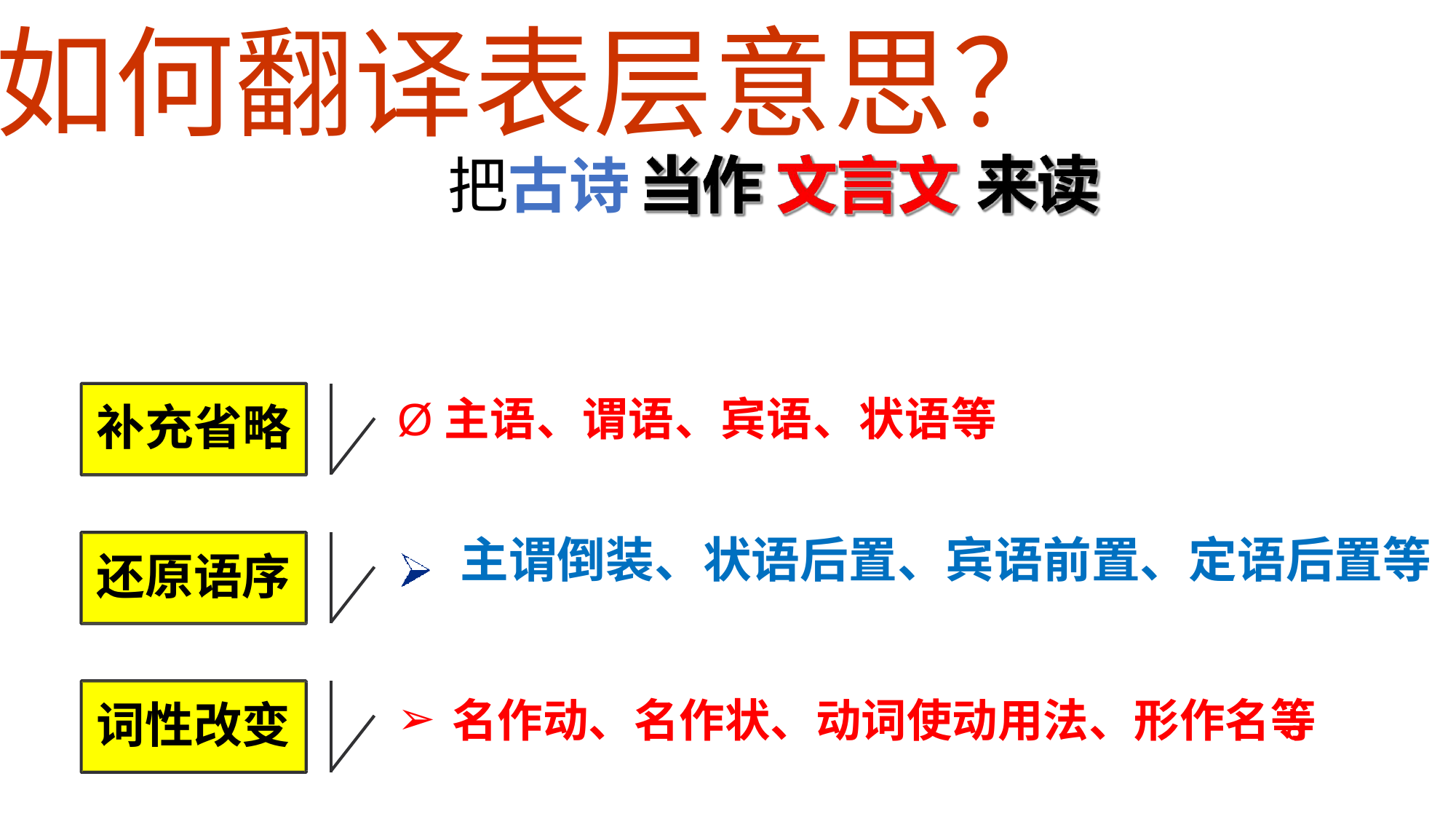

如何翻译表层意思？
把古诗

Ø主语、谓语、宾语、状语等
补充省略

主谓倒装、状语后置、宾语前置、定语后置等

还原语序

名作动、名作状、动词使动用法、形作名等   。
词性改变